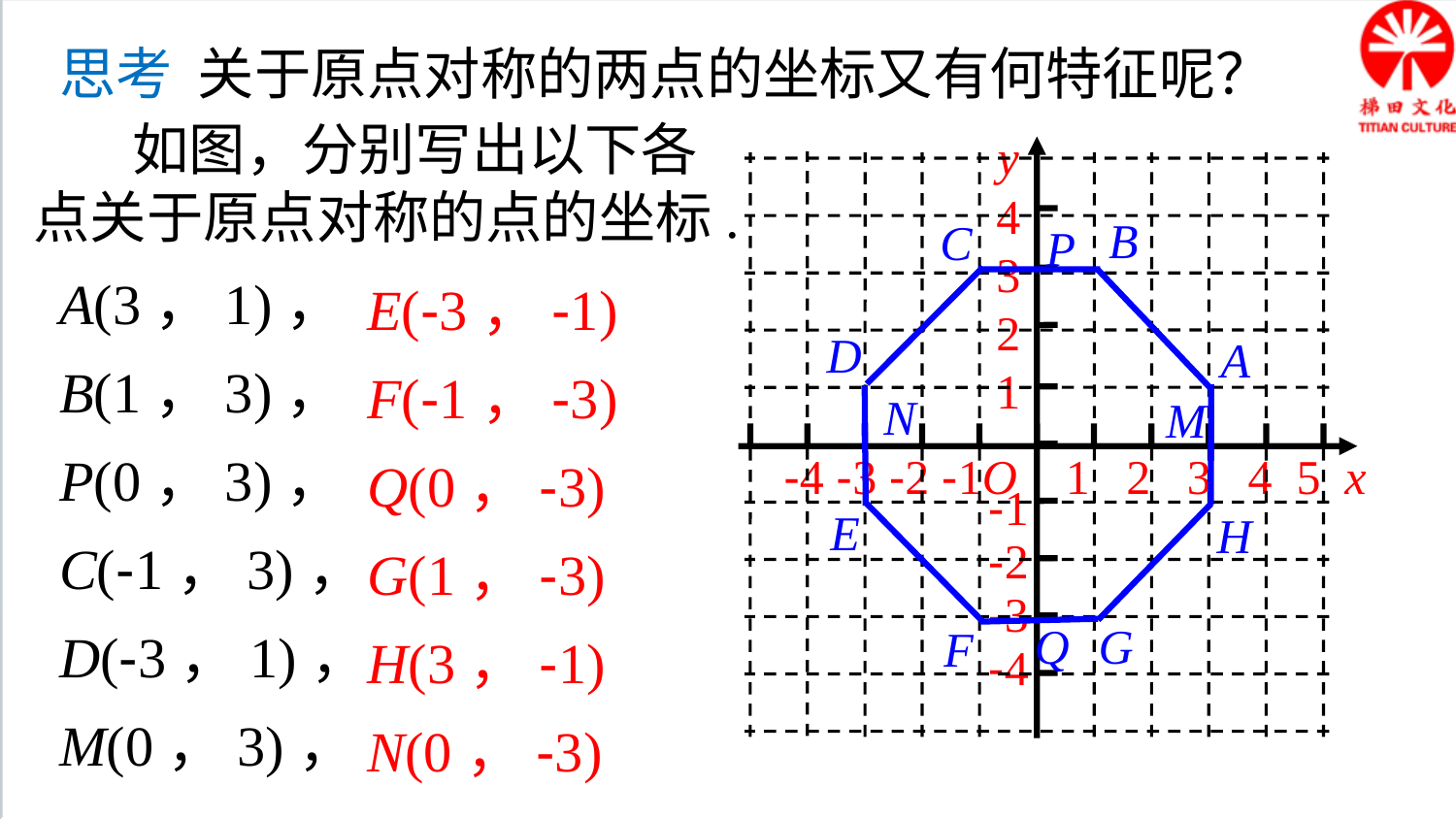

思考  关于原点对称的两点的坐标又有何特征呢？
 如图，分别写出以下各点关于原点对称的点的坐标.
y
4321
 -4 -3 -2 -1O    1   2   3   4  5  x
-1
-2
-3
-4

B
C
D
A
E
H
G
F
P
A(3，1)，
B(1，3)，
P(0，3)，
C(-1，3)，
D(-3，1)，
M(0，3)，
E(-3，-1)
F(-1，-3)
Q(0，-3)
G(1，-3)
H(3，-1)
N(0，-3)
N
M
Q